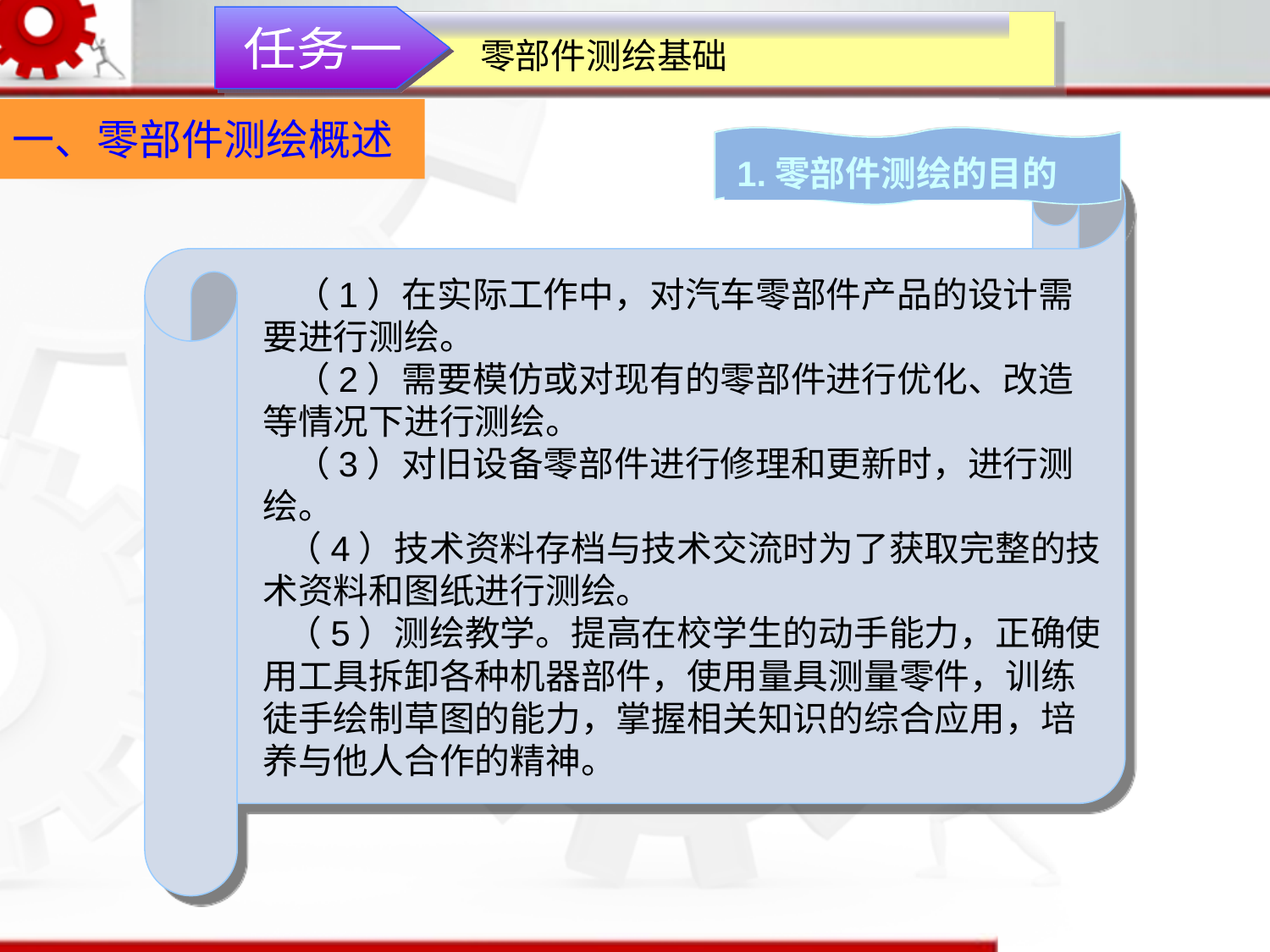

任务一
零部件测绘基础
一、零部件测绘概述

1.零部件测绘的目的

   （1）在实际工作中，对汽车零部件产品的设计需要进行测绘。
   （2）需要模仿或对现有的零部件进行优化、改造等情况下进行测绘。
   （3）对旧设备零部件进行修理和更新时，进行测绘。
  （4）技术资料存档与技术交流时为了获取完整的技术资料和图纸进行测绘。
  （5）测绘教学。提高在校学生的动手能力，正确使用工具拆卸各种机器部件，使用量具测量零件，训练徒手绘制草图的能力，掌握相关知识的综合应用，培养与他人合作的精神。